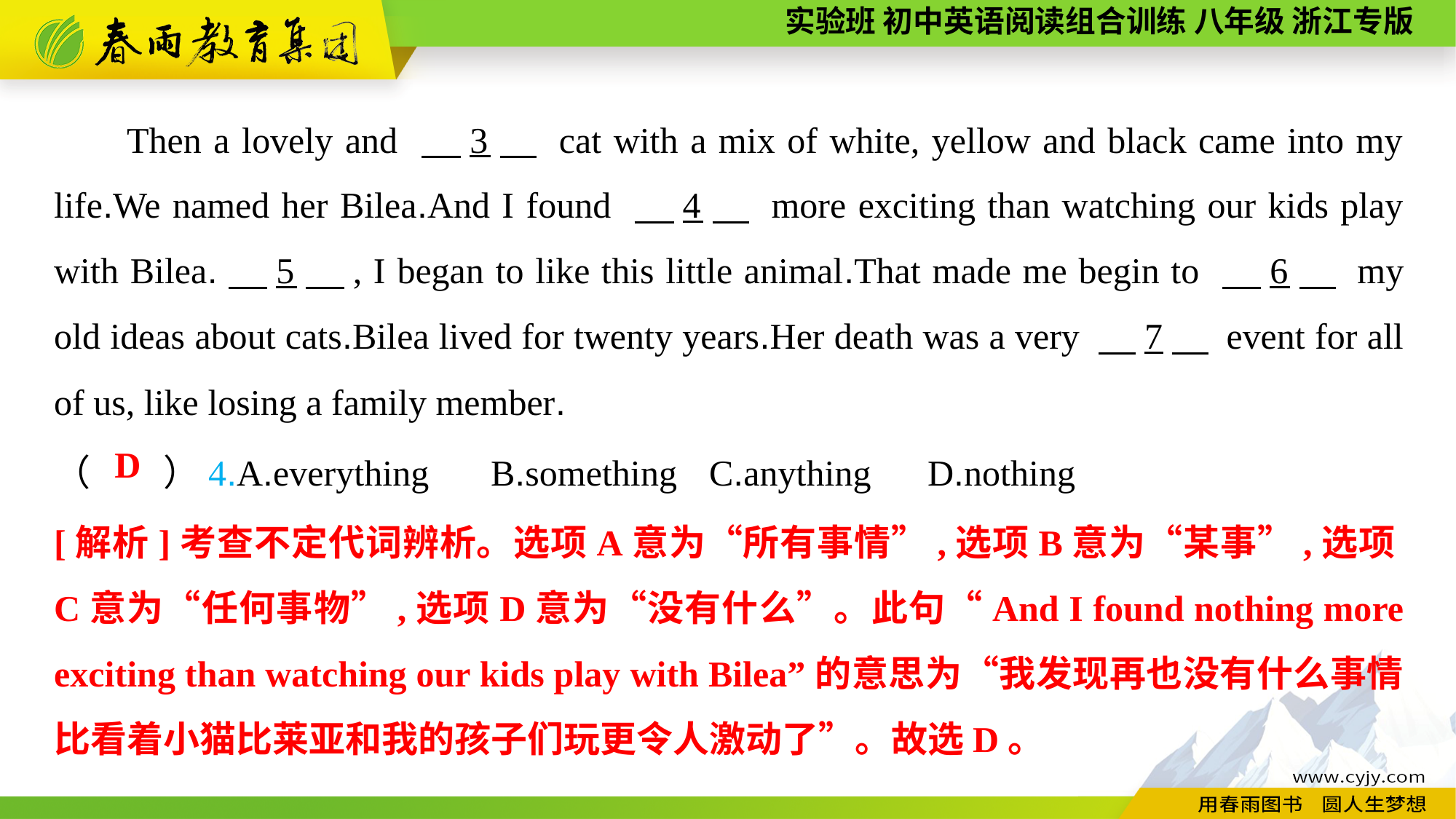

Then a lovely and 　3　 cat with a mix of white, yellow and black came into my life.We named her Bilea.And I found 　4　 more exciting than watching our kids play with Bilea.　5　, I began to like this little animal.That made me begin to 　6　 my old ideas about cats.Bilea lived for twenty years.Her death was a very 　7　 event for all of us, like losing a family member.
（　　）4.A.everything	B.something	C.anything	D.nothing
D
[解析]考查不定代词辨析。选项A意为“所有事情”,选项B意为“某事”,选项C意为“任何事物”,选项D意为“没有什么”。此句“And I found nothing more exciting than watching our kids play with Bilea”的意思为“我发现再也没有什么事情比看着小猫比莱亚和我的孩子们玩更令人激动了”。故选D。